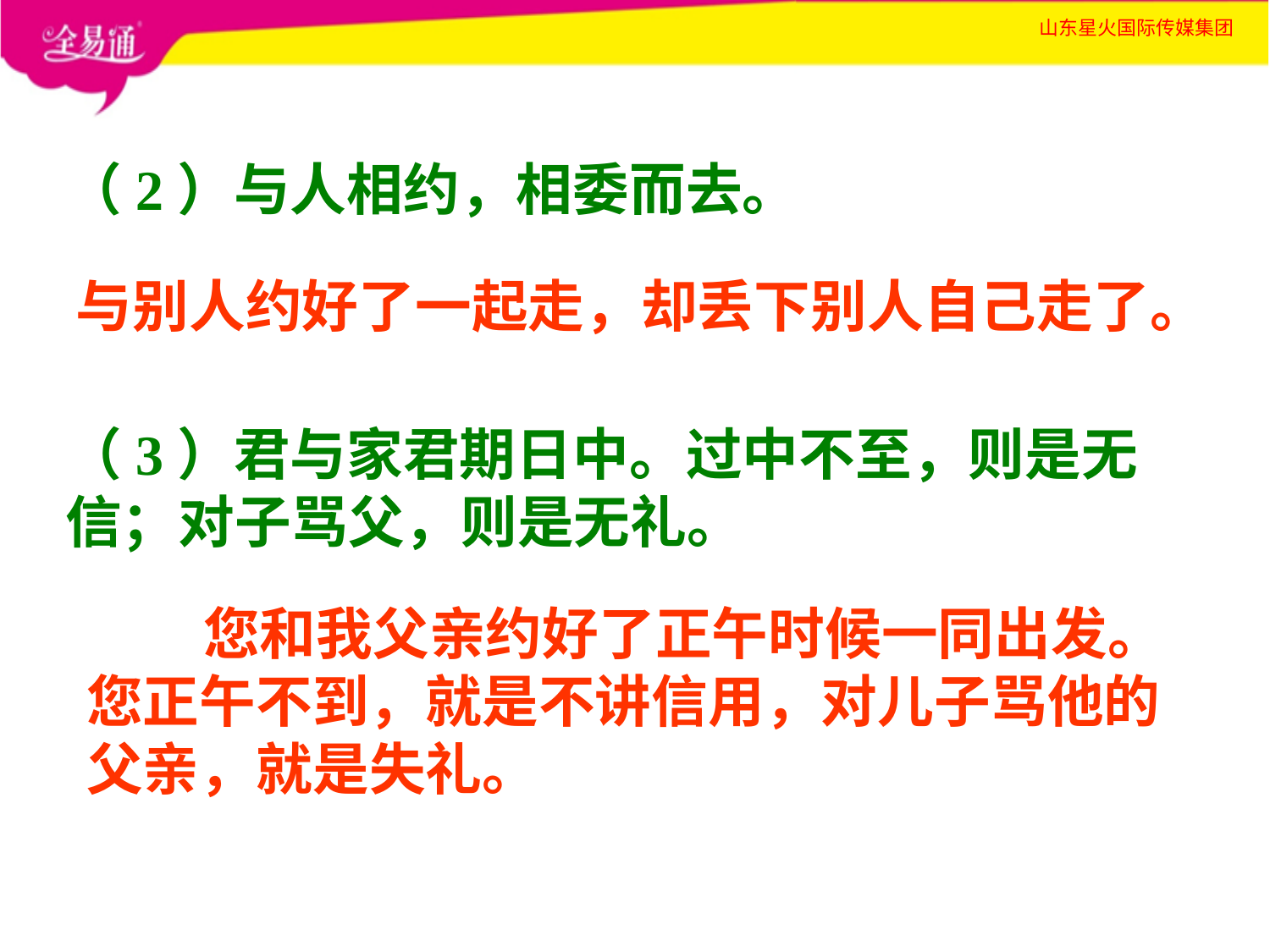

（2）与人相约，相委而去。
与别人约好了一起走，却丢下别人自己走了。
（3）君与家君期日中。过中不至，则是无信；对子骂父，则是无礼。
        您和我父亲约好了正午时候一同出发。您正午不到，就是不讲信用，对儿子骂他的父亲，就是失礼。